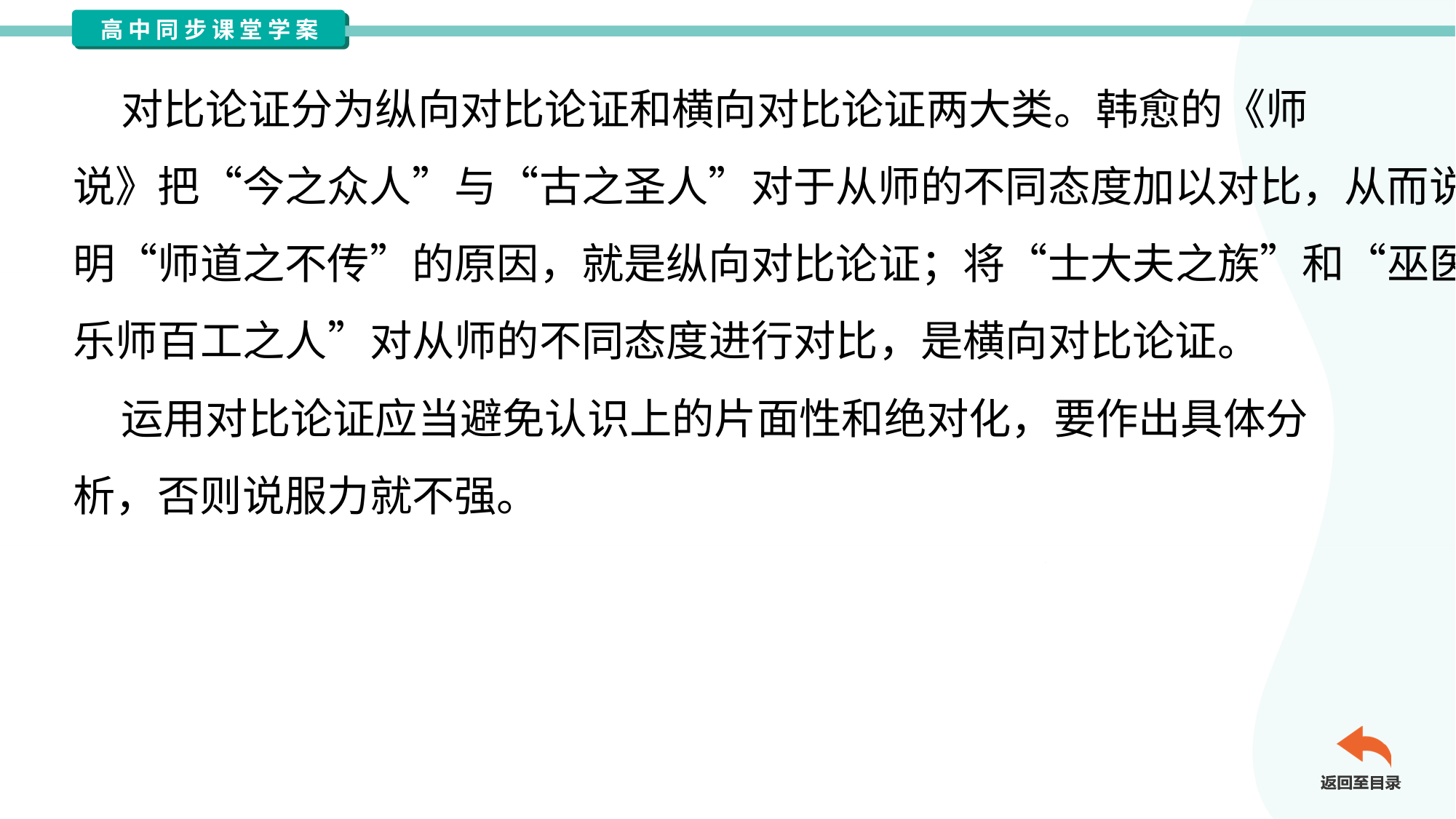

对比论证分为纵向对比论证和横向对比论证两大类。韩愈的《师
说》把“今之众人”与“古之圣人”对于从师的不同态度加以对比，从而说
明“师道之不传”的原因，就是纵向对比论证；将“士大夫之族”和“巫医
乐师百工之人”对从师的不同态度进行对比，是横向对比论证。
    运用对比论证应当避免认识上的片面性和绝对化，要作出具体分
析，否则说服力就不强。